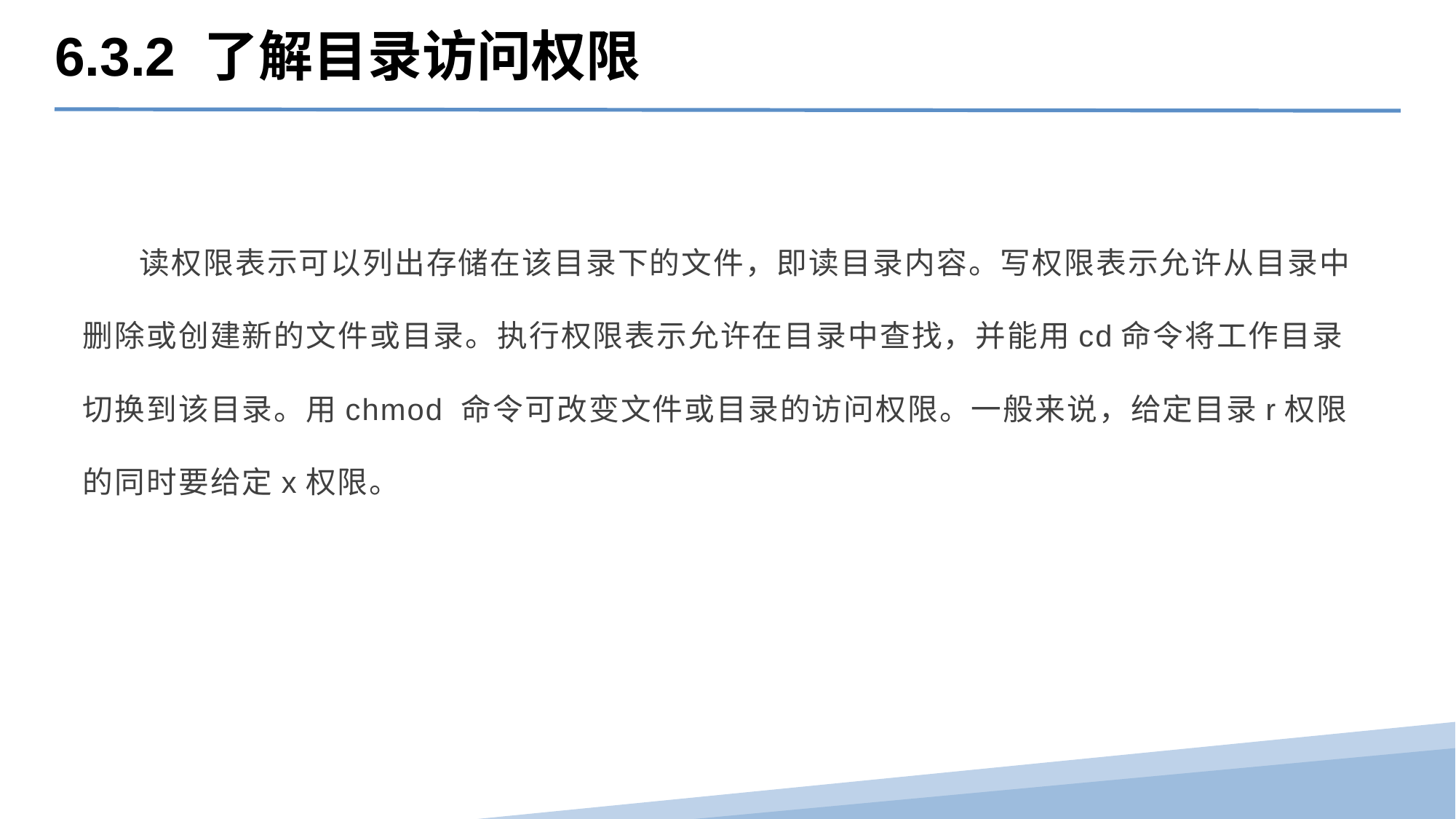

6.3.2 了解目录访问权限
      读权限表示可以列出存储在该目录下的文件，即读目录内容。写权限表示允许从目录中删除或创建新的文件或目录。执行权限表示允许在目录中查找，并能用cd命令将工作目录切换到该目录。用chmod 命令可改变文件或目录的访问权限。一般来说，给定目录r权限的同时要给定x权限。